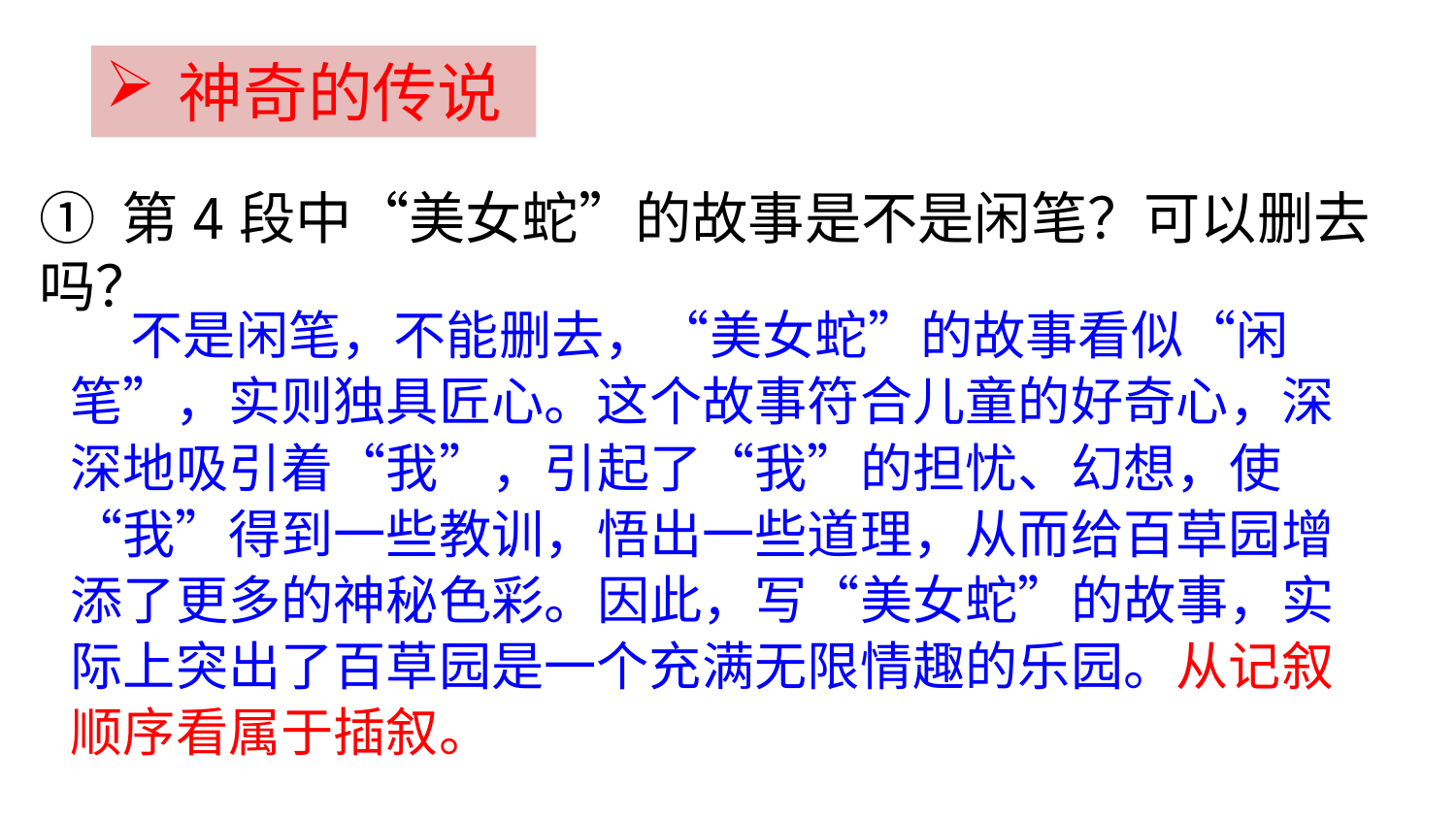

神奇的传说
① 第4段中“美女蛇”的故事是不是闲笔？可以删去吗？
    不是闲笔，不能删去，“美女蛇”的故事看似“闲笔”，实则独具匠心。这个故事符合儿童的好奇心，深深地吸引着“我”，引起了“我”的担忧、幻想，使“我”得到一些教训，悟出一些道理，从而给百草园增添了更多的神秘色彩。因此，写“美女蛇”的故事，实际上突出了百草园是一个充满无限情趣的乐园。从记叙顺序看属于插叙。